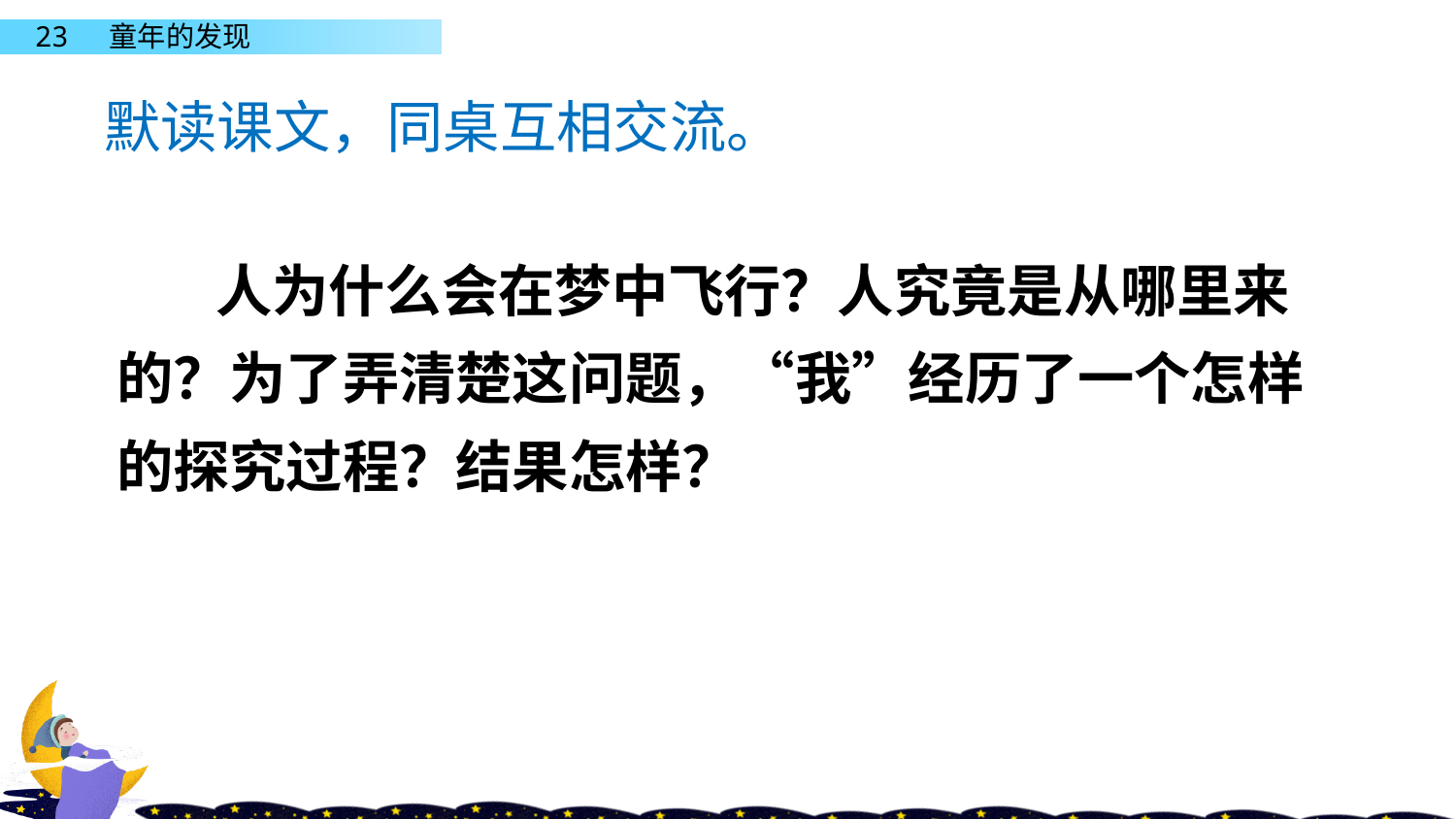

默读课文，同桌互相交流。
人为什么会在梦中飞行？人究竟是从哪里来的？为了弄清楚这问题，“我”经历了一个怎样的探究过程？结果怎样？